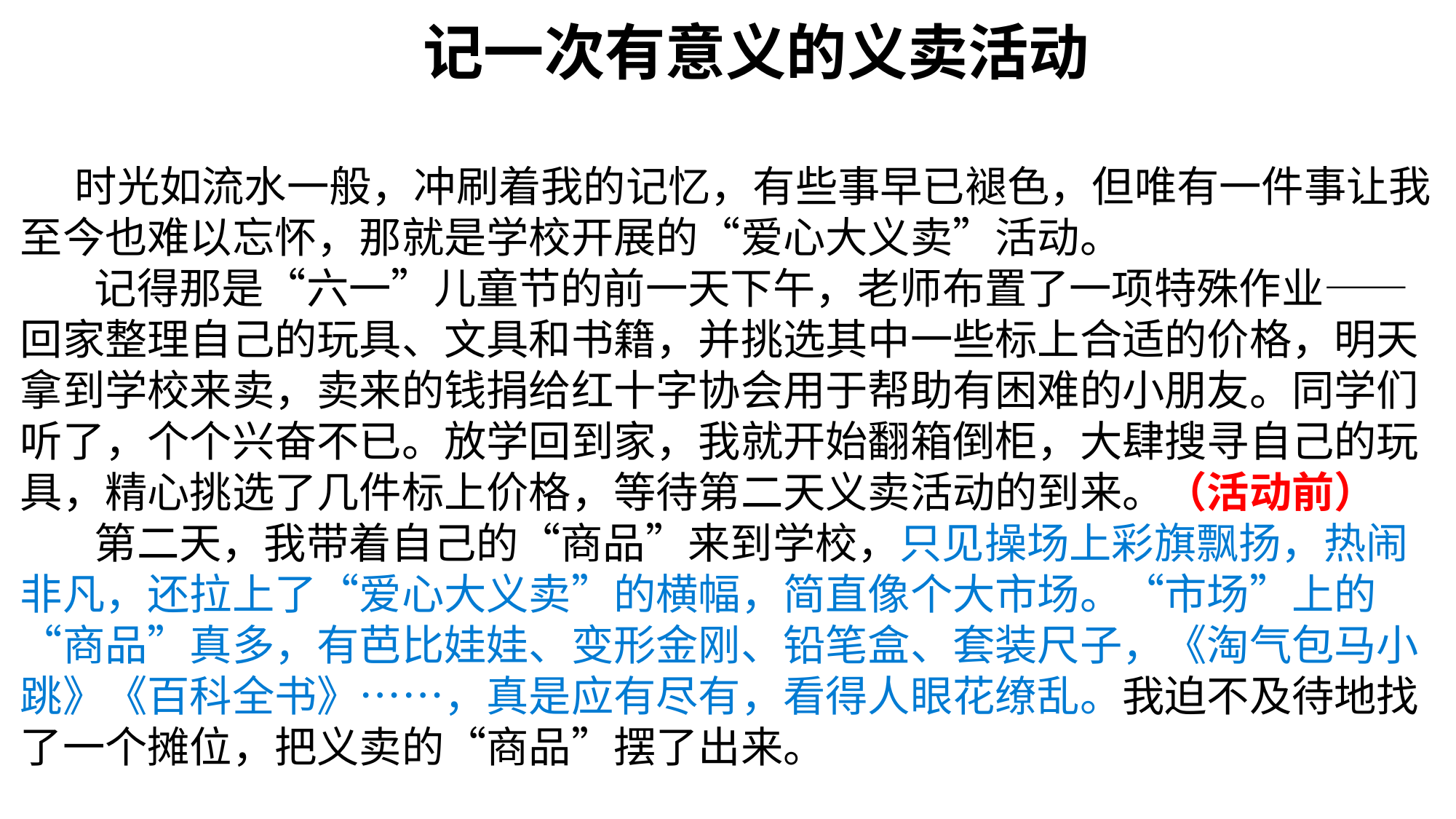

记一次有意义的义卖活动

时光如流水一般，冲刷着我的记忆，有些事早已褪色，但唯有一件事让我至今也难以忘怀，那就是学校开展的“爱心大义卖”活动。
 记得那是“六一”儿童节的前一天下午，老师布置了一项特殊作业——回家整理自己的玩具、文具和书籍，并挑选其中一些标上合适的价格，明天拿到学校来卖，卖来的钱捐给红十字协会用于帮助有困难的小朋友。同学们听了，个个兴奋不已。放学回到家，我就开始翻箱倒柜，大肆搜寻自己的玩具，精心挑选了几件标上价格，等待第二天义卖活动的到来。（活动前）
 第二天，我带着自己的“商品”来到学校，只见操场上彩旗飘扬，热闹非凡，还拉上了“爱心大义卖”的横幅，简直像个大市场。“市场”上的“商品”真多，有芭比娃娃、变形金刚、铅笔盒、套装尺子，《淘气包马小跳》《百科全书》……，真是应有尽有，看得人眼花缭乱。我迫不及待地找了一个摊位，把义卖的“商品”摆了出来。